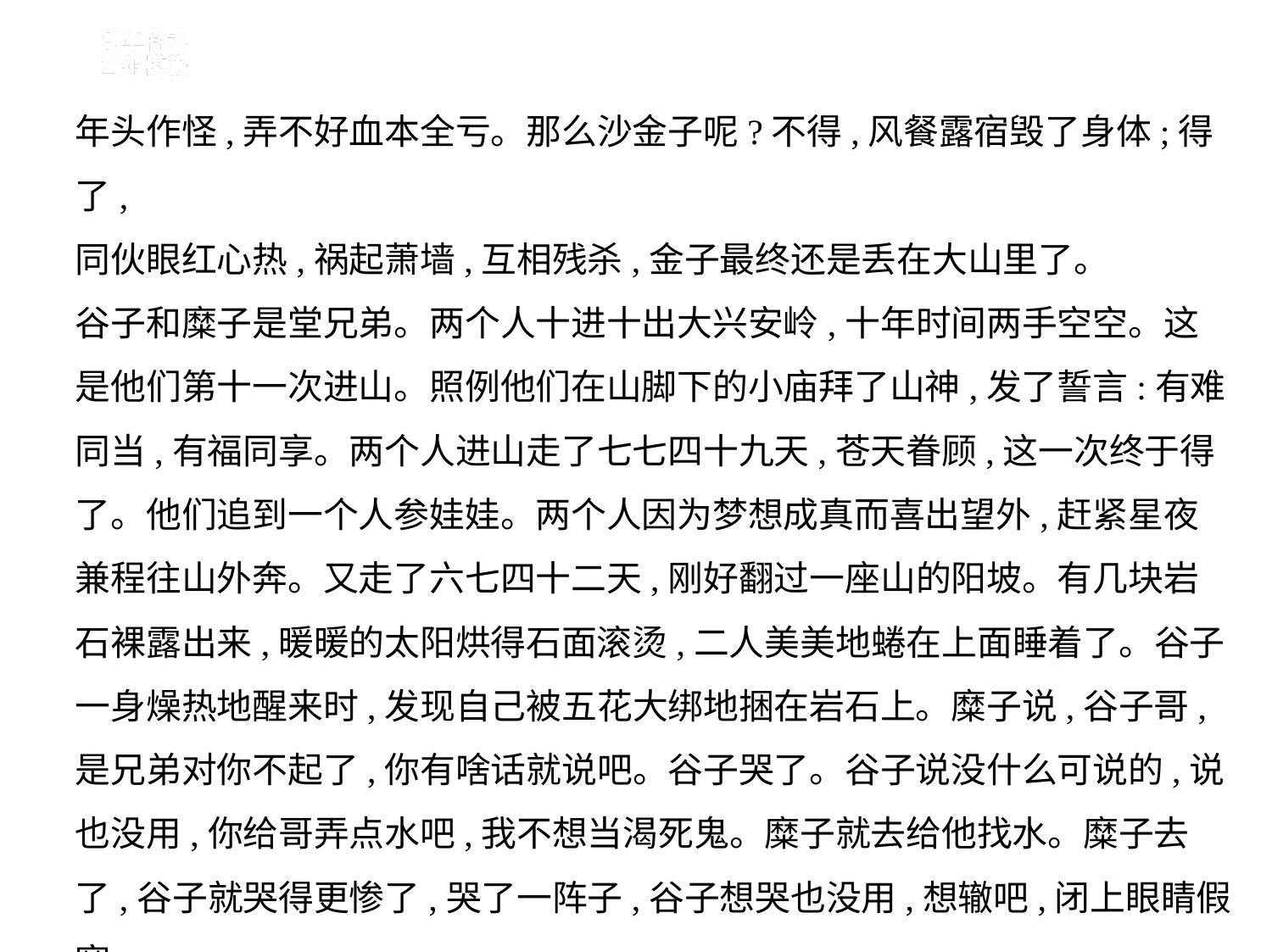

年头作怪,弄不好血本全亏。那么沙金子呢?不得,风餐露宿毁了身体;得了,
同伙眼红心热,祸起萧墙,互相残杀,金子最终还是丢在大山里了。
谷子和糜子是堂兄弟。两个人十进十出大兴安岭,十年时间两手空空。这
是他们第十一次进山。照例他们在山脚下的小庙拜了山神,发了誓言:有难
同当,有福同享。两个人进山走了七七四十九天,苍天眷顾,这一次终于得
了。他们追到一个人参娃娃。两个人因为梦想成真而喜出望外,赶紧星夜
兼程往山外奔。又走了六七四十二天,刚好翻过一座山的阳坡。有几块岩
石裸露出来,暖暖的太阳烘得石面滚烫,二人美美地蜷在上面睡着了。谷子
一身燥热地醒来时,发现自己被五花大绑地捆在岩石上。糜子说,谷子哥,
是兄弟对你不起了,你有啥话就说吧。谷子哭了。谷子说没什么可说的,说
也没用,你给哥弄点水吧,我不想当渴死鬼。糜子就去给他找水。糜子去
了,谷子就哭得更惨了,哭了一阵子,谷子想哭也没用,想辙吧,闭上眼睛假
寐。